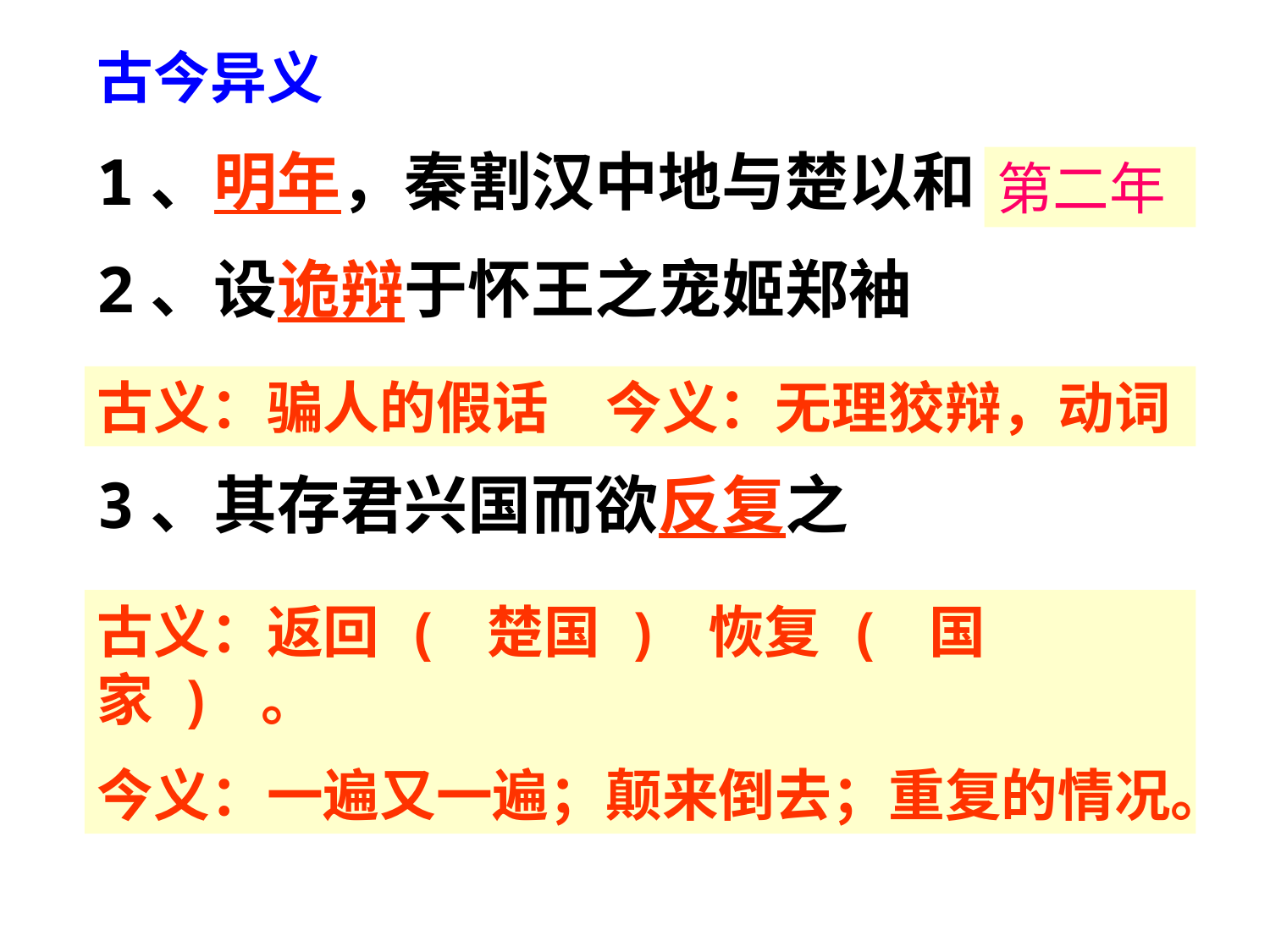

古今异义
1、明年，秦割汉中地与楚以和
2、设诡辩于怀王之宠姬郑袖

3、其存君兴国而欲反复之

第二年
古义：骗人的假话　今义：无理狡辩，动词
古义：返回 ( 楚国 ) 恢复 ( 国家 ) 。
今义：一遍又一遍；颠来倒去；重复的情况。